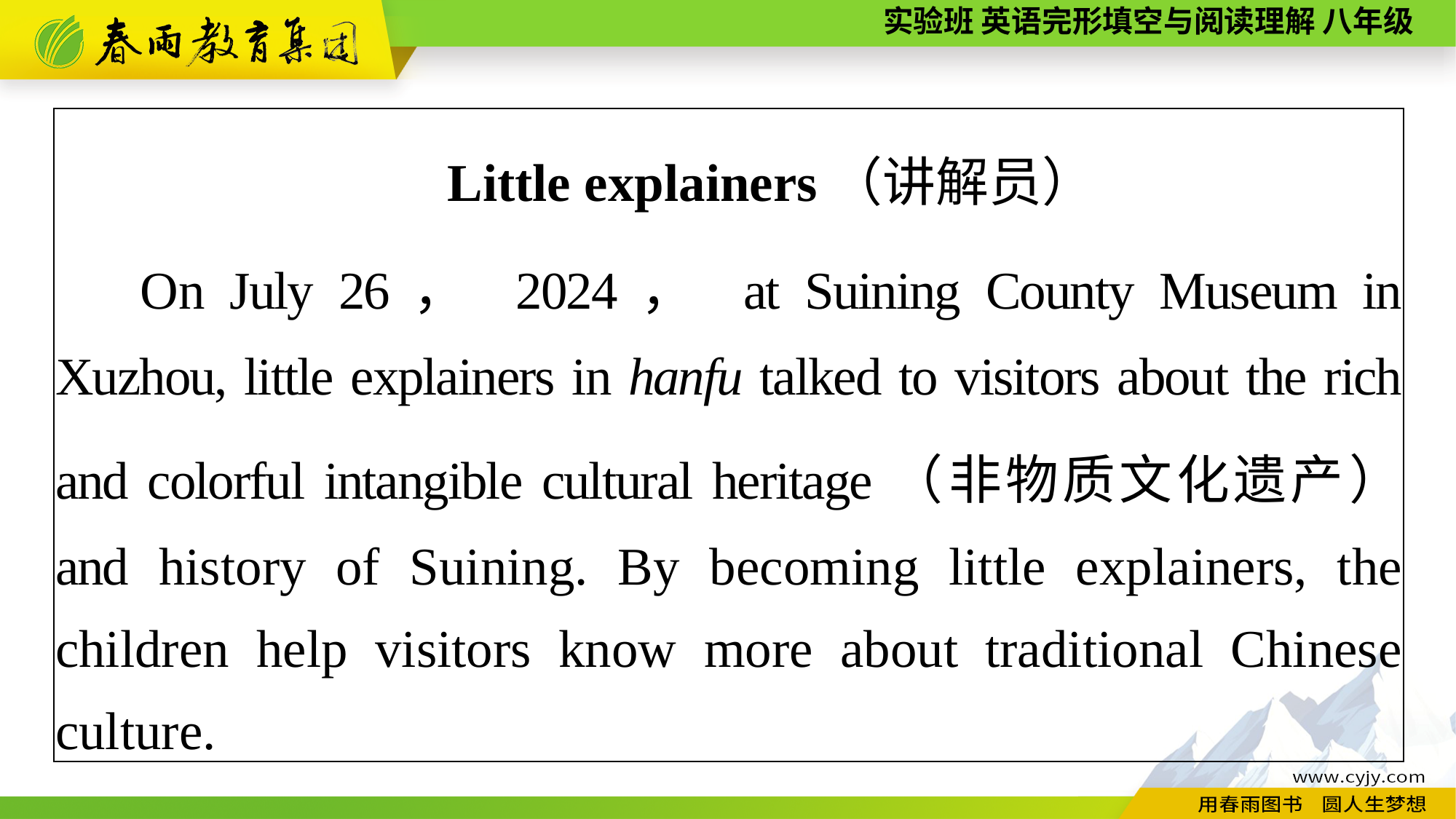

| Little explainers（讲解员） On July 26， 2024， at Suining County Museum in Xuzhou, little explainers in hanfu talked to visitors about the rich and colorful intangible cultural heritage（非物质文化遗产） and history of Suining. By becoming little explainers, the children help visitors know more about traditional Chinese culture. |
| --- |